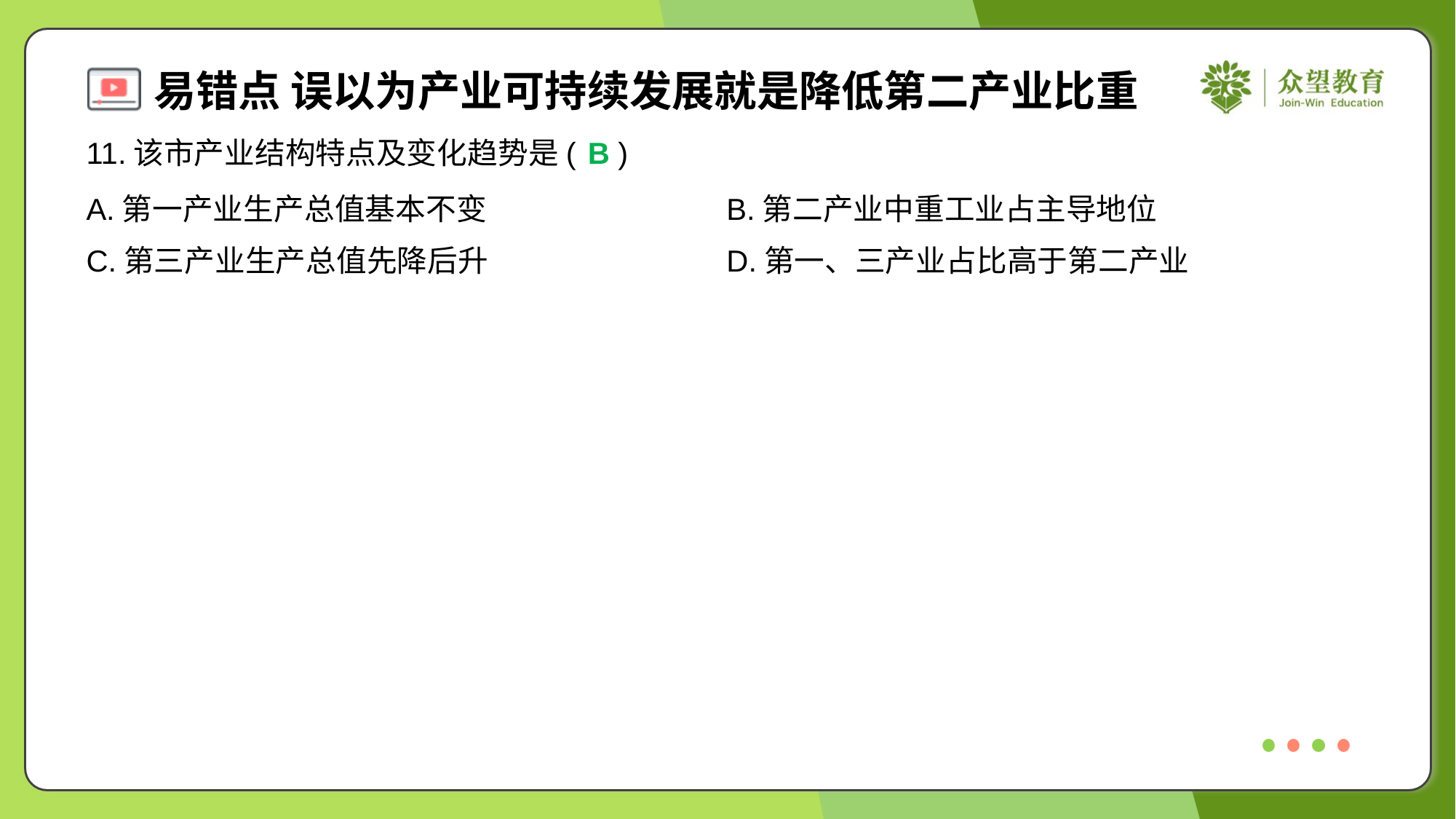

11.该市产业结构特点及变化趋势是(     )
B
A.第一产业生产总值基本不变	B.第二产业中重工业占主导地位
C.第三产业生产总值先降后升	D.第一、三产业占比高于第二产业